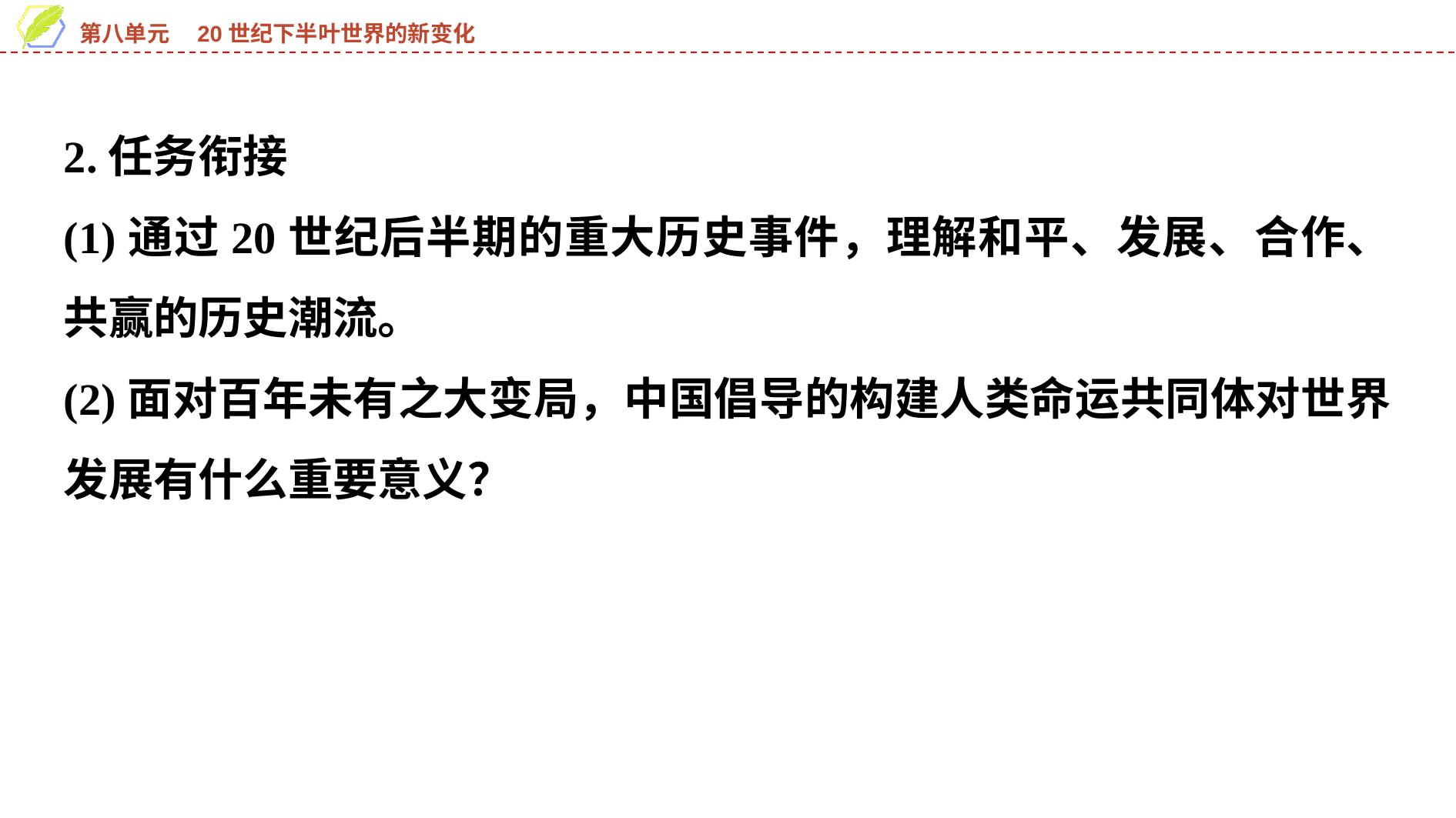

2.任务衔接
(1)通过20世纪后半期的重大历史事件，理解和平、发展、合作、共赢的历史潮流。
(2)面对百年未有之大变局，中国倡导的构建人类命运共同体对世界发展有什么重要意义？